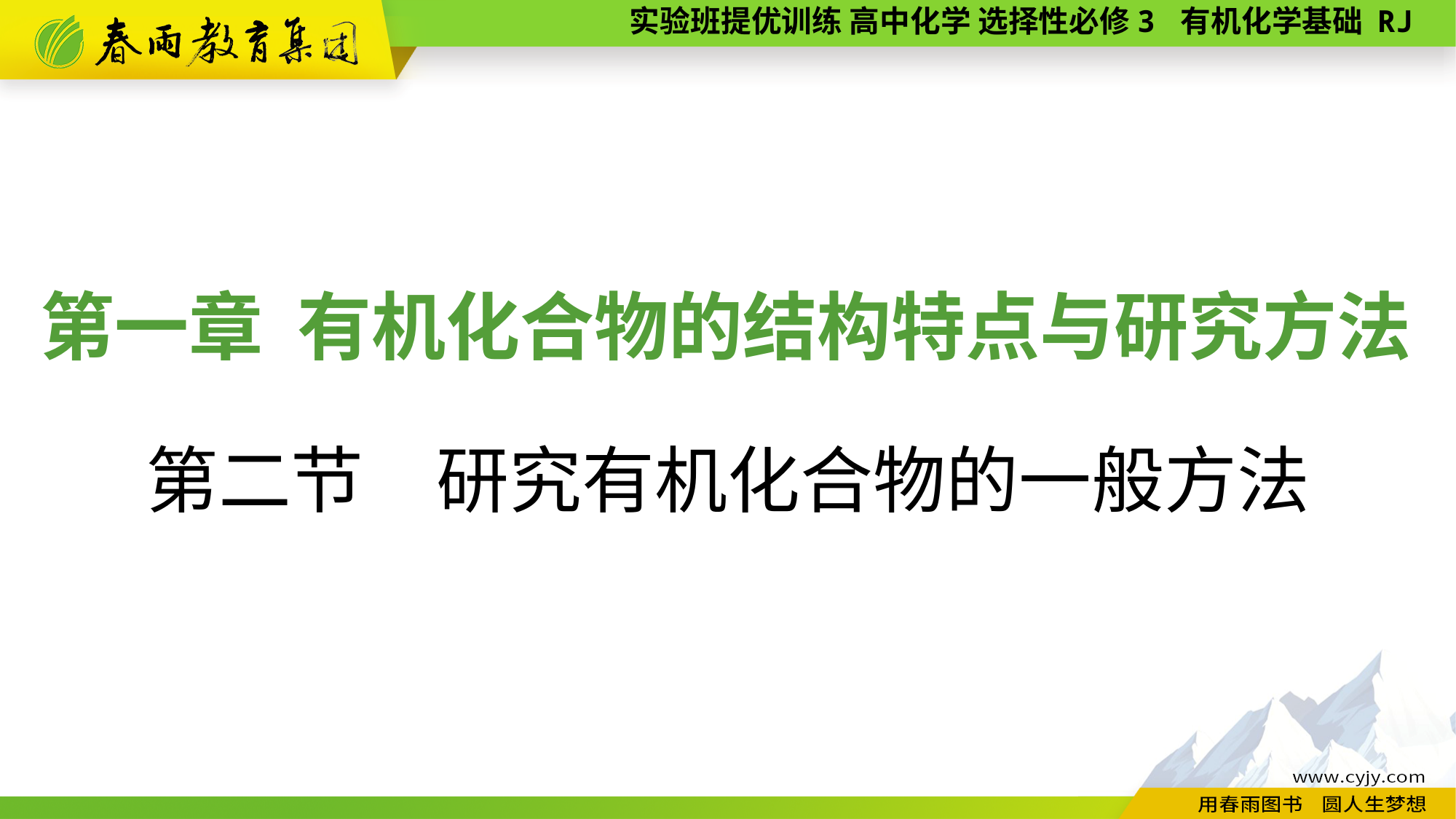

第一章  有机化合物的结构特点与研究方法
第二节　研究有机化合物的一般方法